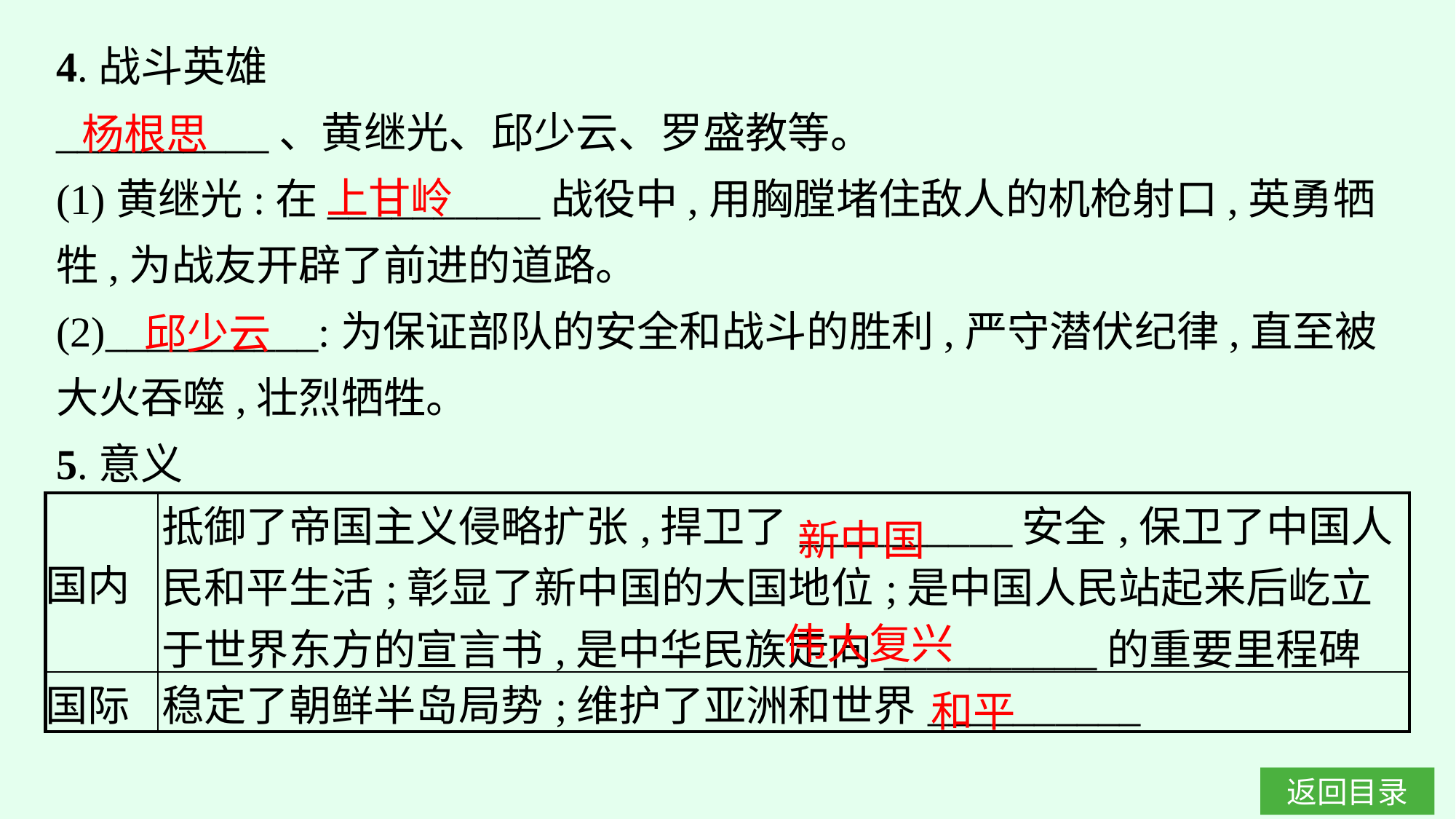

4.战斗英雄
__________、黄继光、邱少云、罗盛教等。
(1)黄继光:在__________战役中,用胸膛堵住敌人的机枪射口,英勇牺牲,为战友开辟了前进的道路。
(2)__________:为保证部队的安全和战斗的胜利,严守潜伏纪律,直至被大火吞噬,壮烈牺牲。
5.意义
杨根思
上甘岭
邱少云
| 国内 | 抵御了帝国主义侵略扩张,捍卫了\_\_\_\_\_\_\_\_\_\_安全,保卫了中国人民和平生活;彰显了新中国的大国地位;是中国人民站起来后屹立于世界东方的宣言书,是中华民族走向\_\_\_\_\_\_\_\_\_\_的重要里程碑 |
| --- | --- |
| 国际 | 稳定了朝鲜半岛局势;维护了亚洲和世界\_\_\_\_\_\_\_\_\_\_ |
新中国
伟大复兴
和平